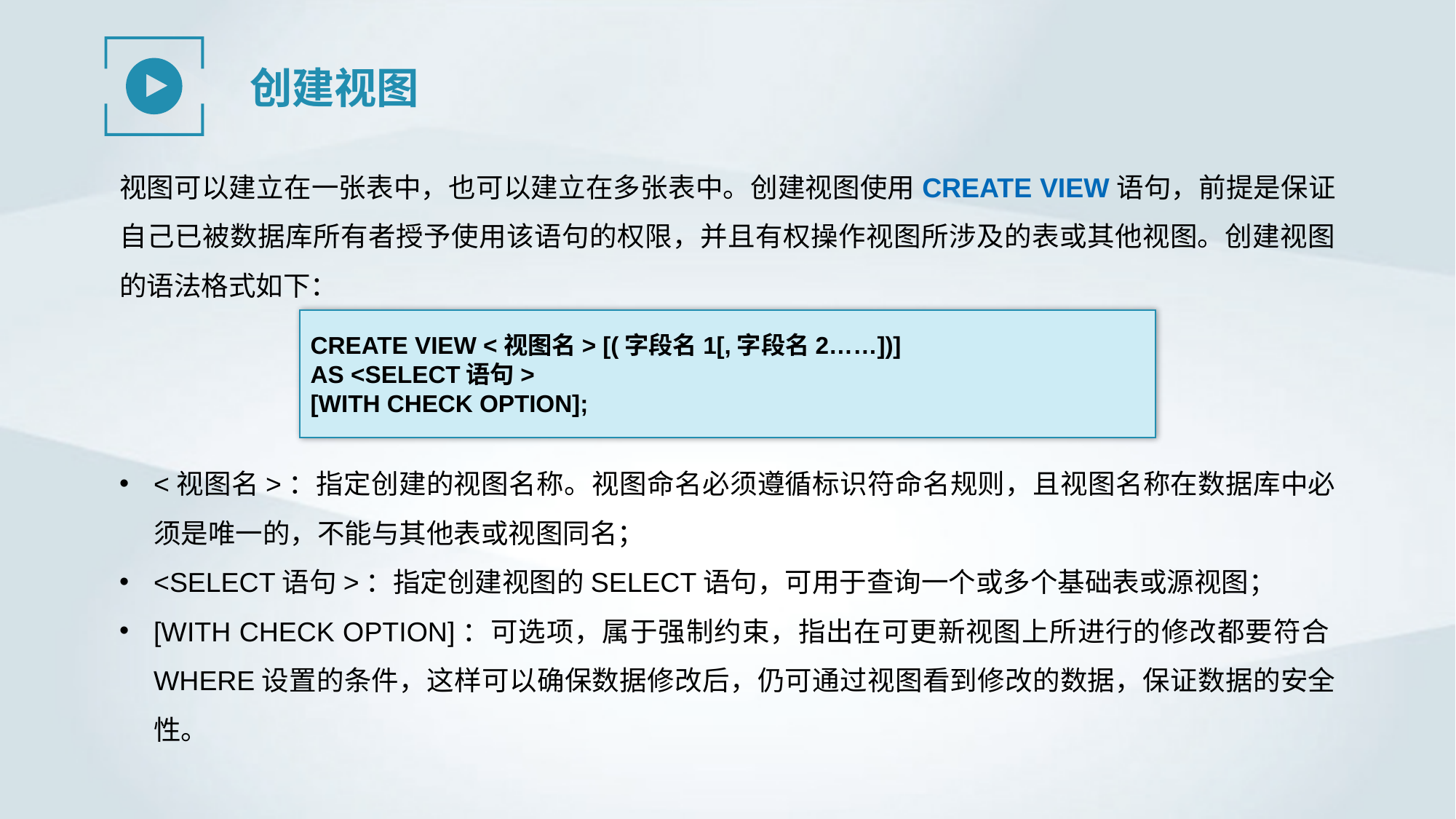

创建视图
视图可以建立在一张表中，也可以建立在多张表中。创建视图使用CREATE VIEW语句，前提是保证自己已被数据库所有者授予使用该语句的权限，并且有权操作视图所涉及的表或其他视图。创建视图的语法格式如下：
CREATE VIEW <视图名> [(字段名1[,字段名2……])]
AS <SELECT语句>
[WITH CHECK OPTION];
<视图名>：指定创建的视图名称。视图命名必须遵循标识符命名规则，且视图名称在数据库中必须是唯一的，不能与其他表或视图同名；
<SELECT语句>：指定创建视图的SELECT语句，可用于查询一个或多个基础表或源视图；
[WITH CHECK OPTION]：可选项，属于强制约束，指出在可更新视图上所进行的修改都要符合WHERE设置的条件，这样可以确保数据修改后，仍可通过视图看到修改的数据，保证数据的安全性。